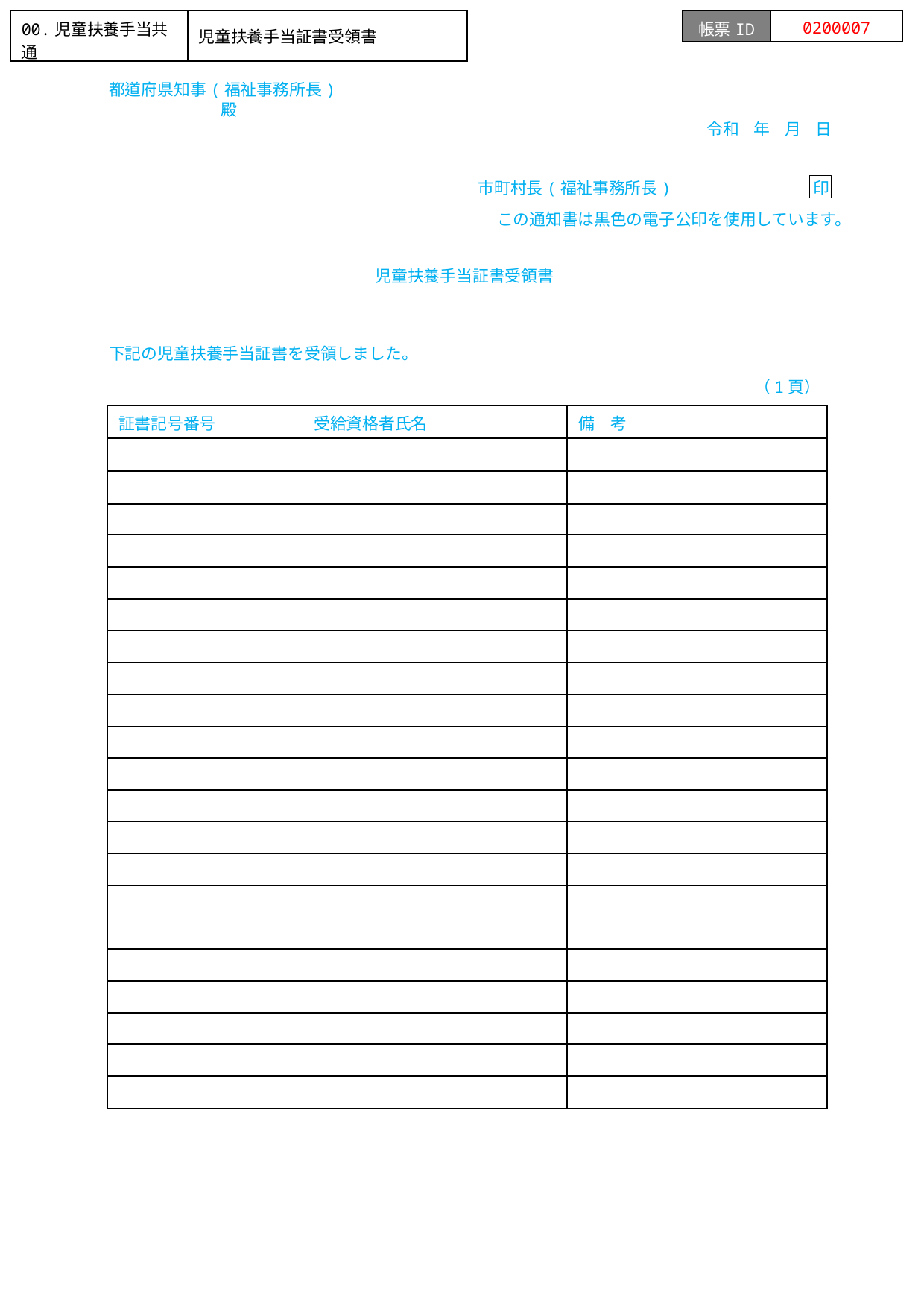

| 00.児童扶養手当共通 | 児童扶養手当証書受領書 |
| --- | --- |
| 帳票ID | 0200007 |
| --- | --- |
都道府県知事(福祉事務所長)		殿
令和    年    月    日

市町村長(福祉事務所長)		印
この通知書は黒色の電子公印を使用しています。
児童扶養手当証書受領書
下記の児童扶養手当証書を受領しました。
（1頁）
| 証書記号番号 | 受給資格者氏名 | 備　考 |
| --- | --- | --- |
|  |  |  |
|  |  |  |
|  |  |  |
|  |  |  |
|  |  |  |
|  |  |  |
|  |  |  |
|  |  |  |
|  |  |  |
|  |  |  |
|  |  |  |
|  |  |  |
|  |  |  |
|  |  |  |
|  |  |  |
|  |  |  |
|  |  |  |
|  |  |  |
|  |  |  |
|  |  |  |
|  |  |  |